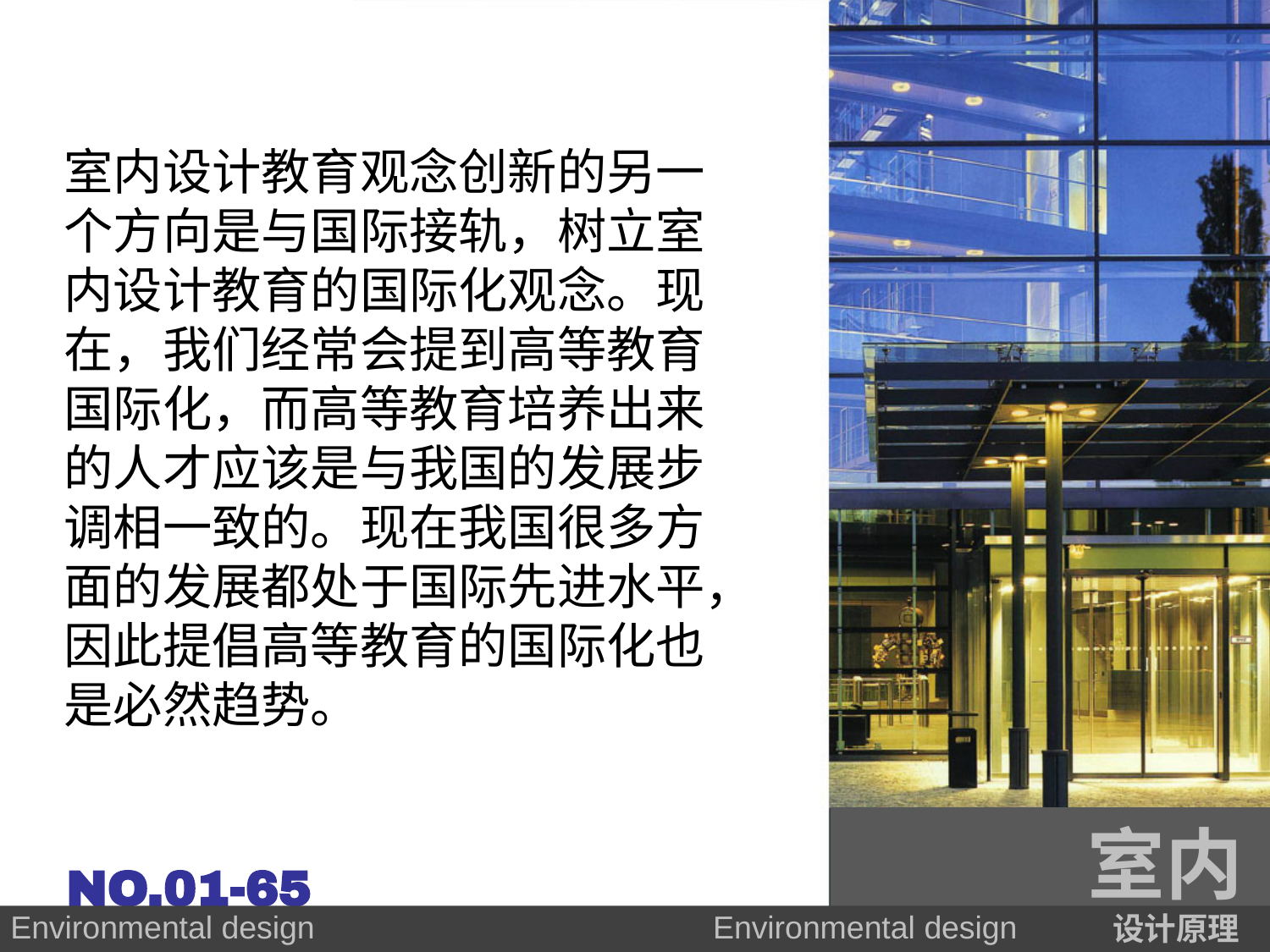

室内设计教育观念创新的另一个方向是与国际接轨，树立室内设计教育的国际化观念。现在，我们经常会提到高等教育国际化，而高等教育培养出来的人才应该是与我国的发展步调相一致的。现在我国很多方面的发展都处于国际先进水平，因此提倡高等教育的国际化也是必然趋势。

室内

NO.01-65
设计原理
Environmental design
Environmental design